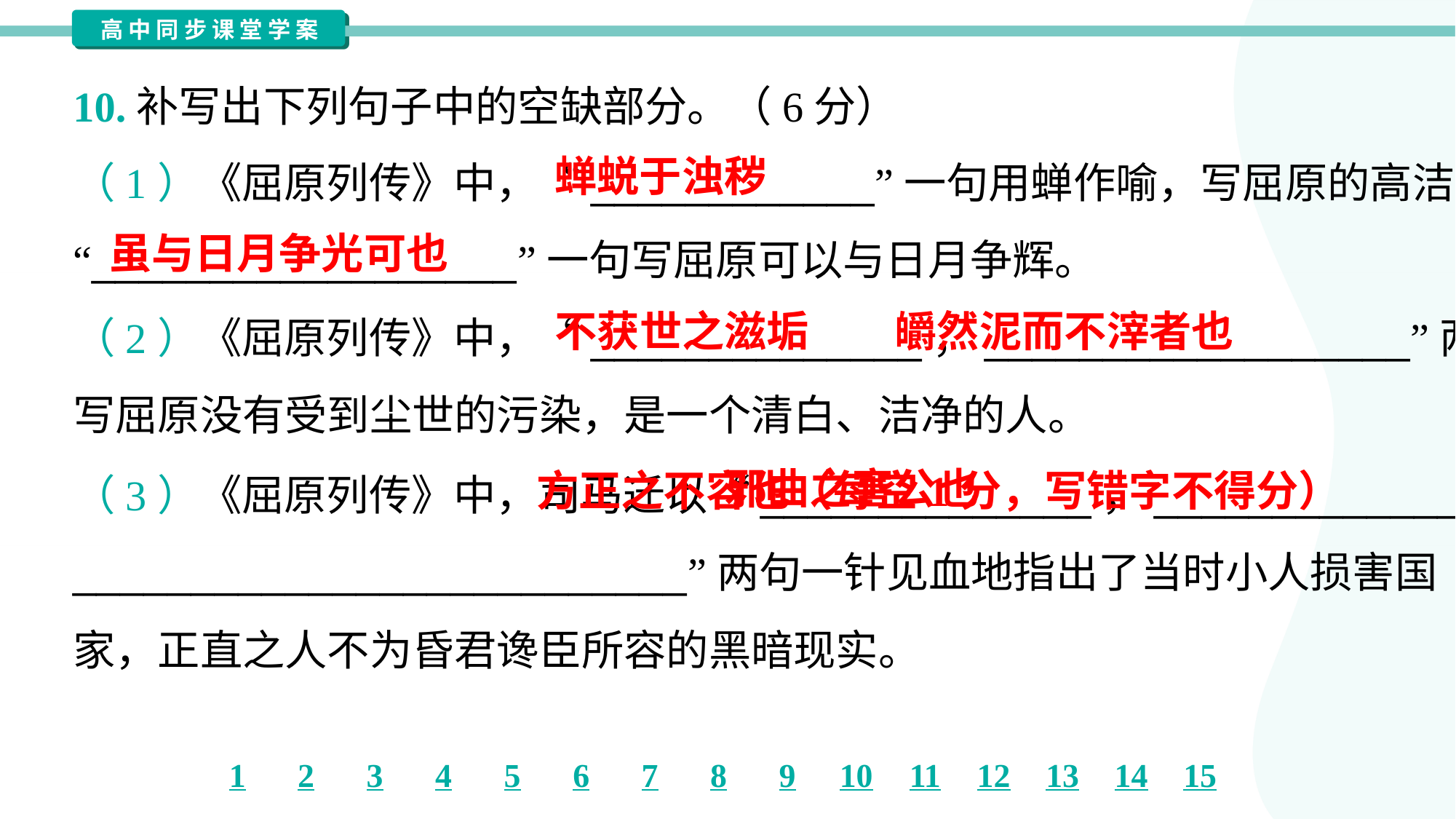

10.补写出下列句子中的空缺部分。（6分）
蝉蜕于浊秽
（1）《屈原列传》中，“____________”一句用蝉作喻，写屈原的高洁；
“__________________”一句写屈原可以与日月争辉。
（2）《屈原列传》中，“______________，__________________”两句
写屈原没有受到尘世的污染，是一个清白、洁净的人。
虽与日月争光可也
不获世之滋垢
皭然泥而不滓者也
                                               方正之不容也（每空1分，写错字不得分）
邪曲之害公也
（3）《屈原列传》中，司马迁以“______________，_______________
__________________________”两句一针见血地指出了当时小人损害国
家，正直之人不为昏君谗臣所容的黑暗现实。